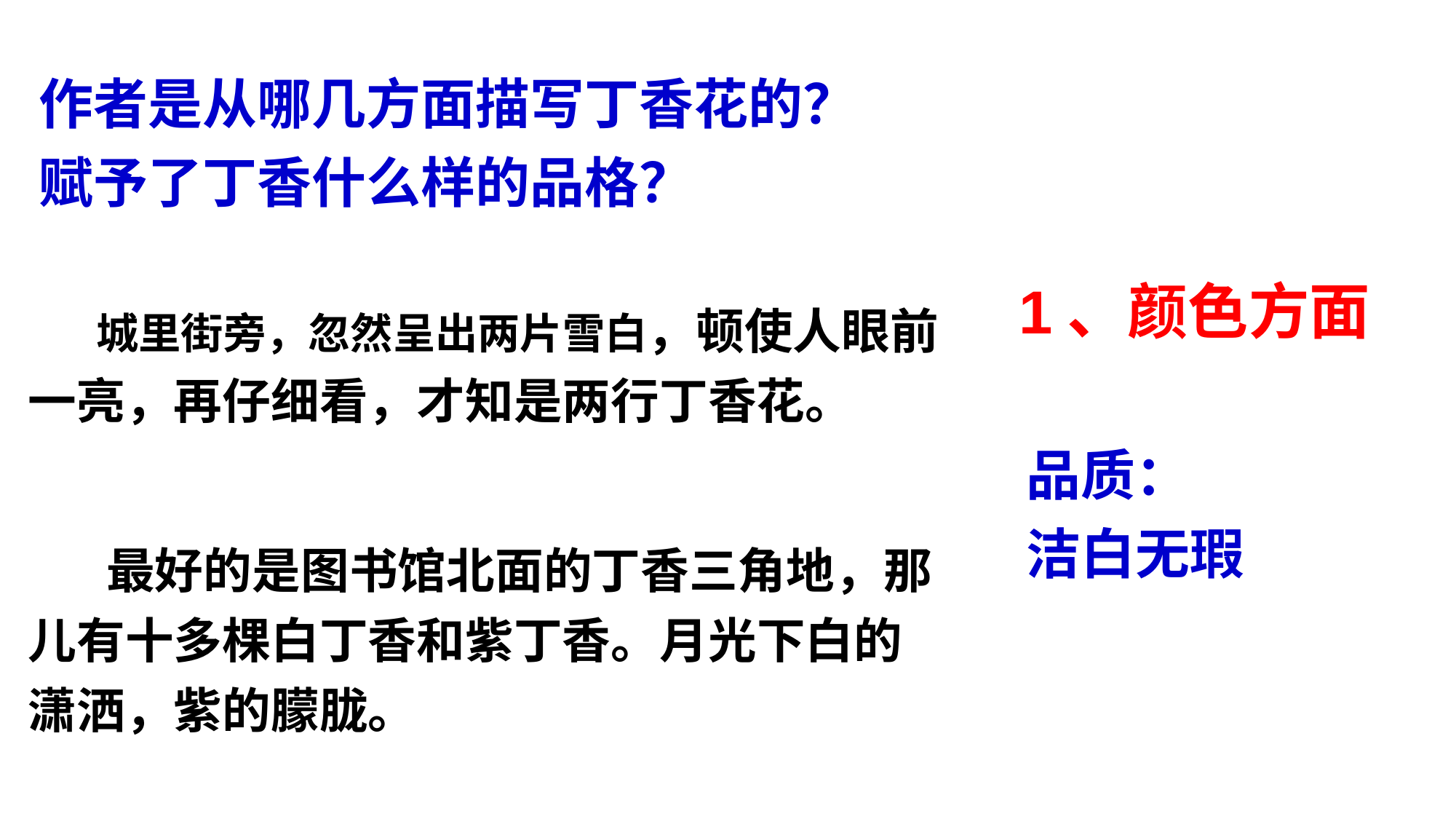

# 作者是从哪几方面描写丁香花的？ 赋予了丁香什么样的品格？

      城里街旁，忽然呈出两片雪白，顿使人眼前一亮，再仔细看，才知是两行丁香花。

      最好的是图书馆北面的丁香三角地，那儿有十多棵白丁香和紫丁香。月光下白的潇洒，紫的朦胧。

1、颜色方面

品质：
洁白无瑕